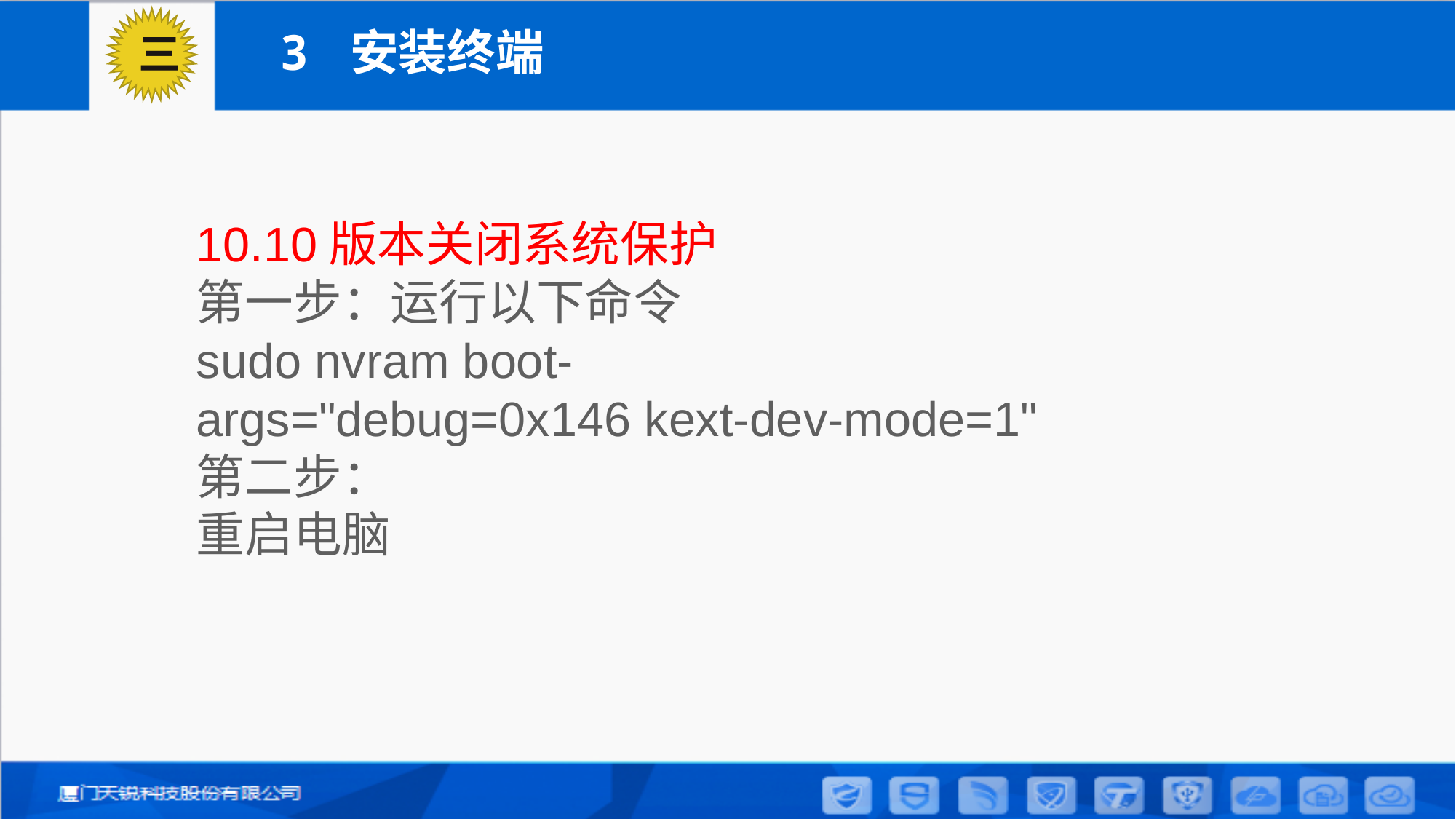

03

三
3 安装终端
10.10版本关闭系统保护
第一步：运行以下命令
sudo nvram boot-args="debug=0x146 kext-dev-mode=1"
第二步：
重启电脑